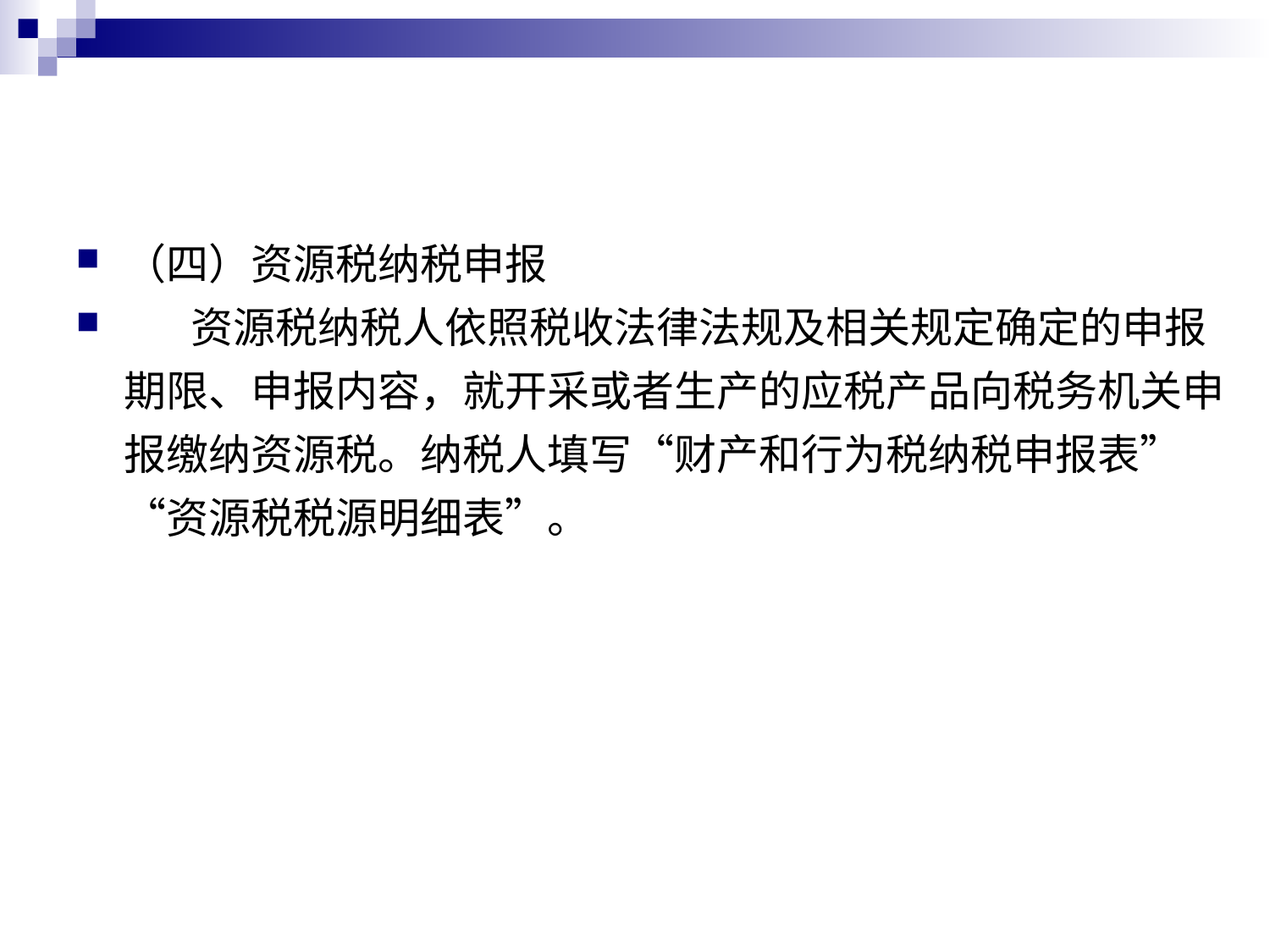

#
（四）资源税纳税申报
      资源税纳税人依照税收法律法规及相关规定确定的申报期限、申报内容，就开采或者生产的应税产品向税务机关申报缴纳资源税。纳税人填写“财产和行为税纳税申报表”“资源税税源明细表”。